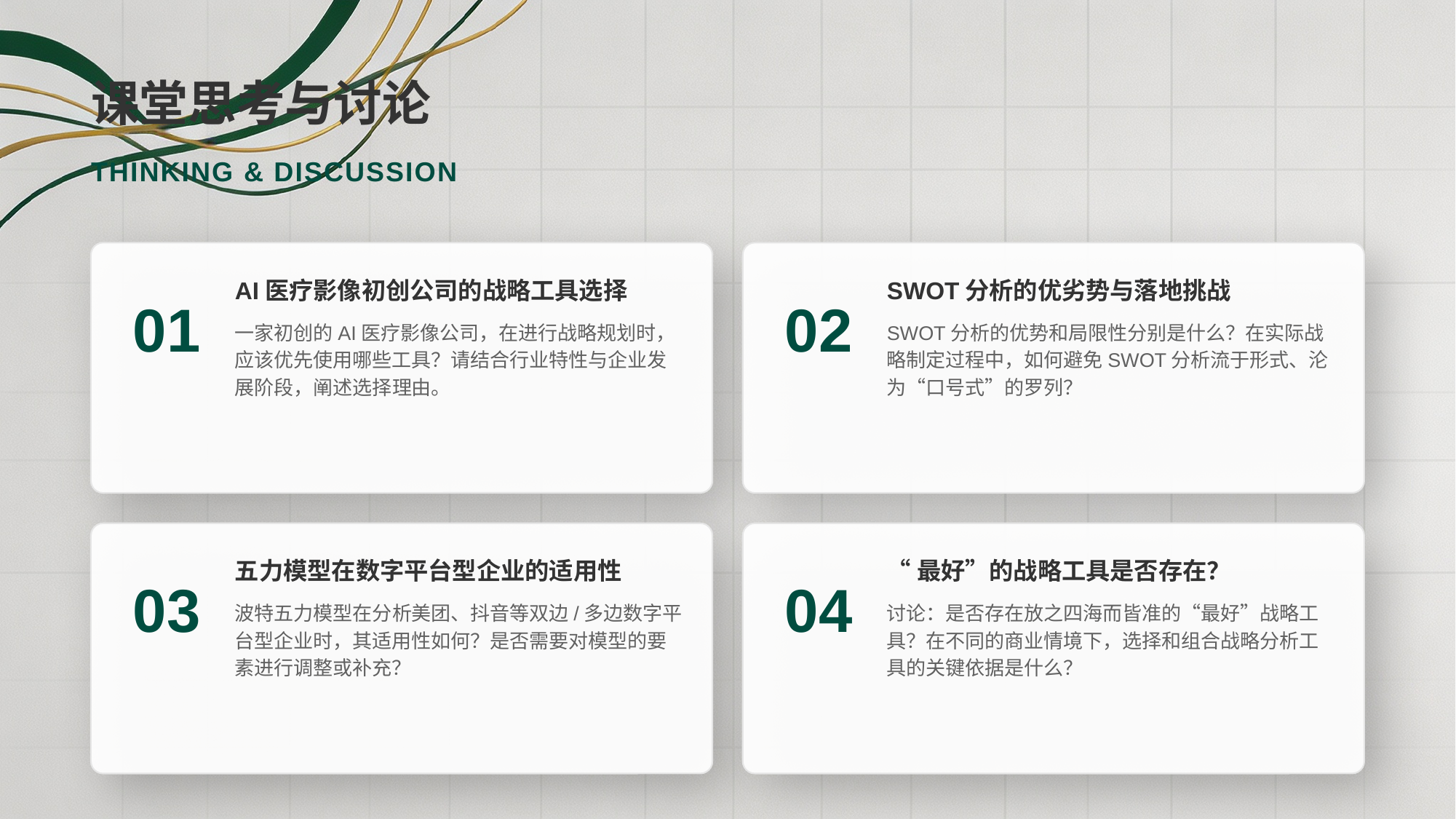

课堂思考与讨论
THINKING & DISCUSSION

01
AI医疗影像初创公司的战略工具选择
一家初创的AI医疗影像公司，在进行战略规划时，应该优先使用哪些工具？请结合行业特性与企业发展阶段，阐述选择理由。
02
SWOT分析的优劣势与落地挑战
SWOT分析的优势和局限性分别是什么？在实际战略制定过程中，如何避免SWOT分析流于形式、沦为“口号式”的罗列？

03
五力模型在数字平台型企业的适用性
波特五力模型在分析美团、抖音等双边/多边数字平台型企业时，其适用性如何？是否需要对模型的要素进行调整或补充？
04
“最好”的战略工具是否存在？
讨论：是否存在放之四海而皆准的“最好”战略工具？在不同的商业情境下，选择和组合战略分析工具的关键依据是什么？